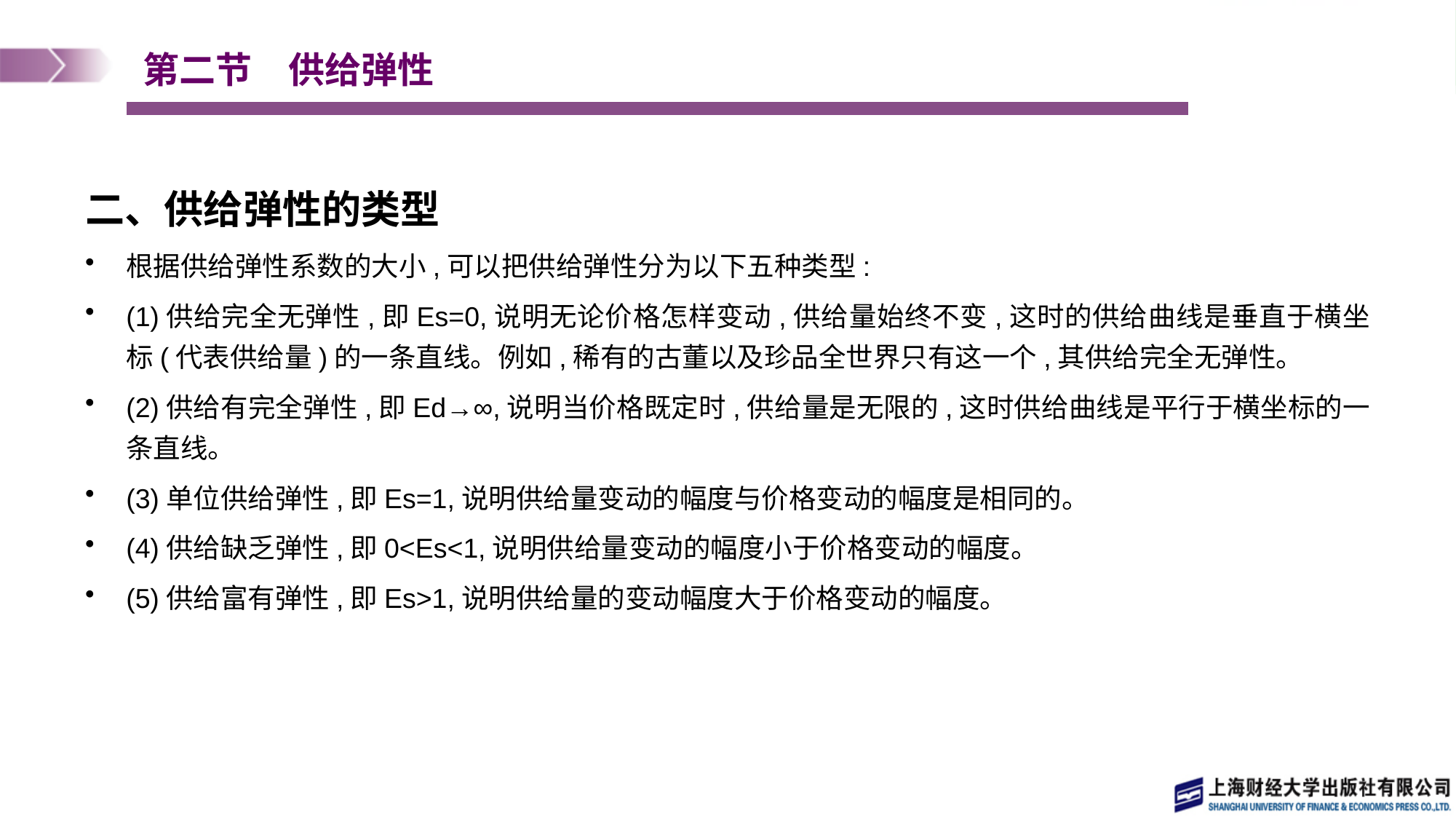

# 第二节　供给弹性
二、供给弹性的类型
根据供给弹性系数的大小,可以把供给弹性分为以下五种类型:
(1)供给完全无弹性,即Es=0,说明无论价格怎样变动,供给量始终不变,这时的供给曲线是垂直于横坐标(代表供给量)的一条直线。例如,稀有的古董以及珍品全世界只有这一个,其供给完全无弹性。
(2)供给有完全弹性,即Ed→∞,说明当价格既定时,供给量是无限的,这时供给曲线是平行于横坐标的一条直线。
(3)单位供给弹性,即Es=1,说明供给量变动的幅度与价格变动的幅度是相同的。
(4)供给缺乏弹性,即0<Es<1,说明供给量变动的幅度小于价格变动的幅度。
(5)供给富有弹性,即Es>1,说明供给量的变动幅度大于价格变动的幅度。